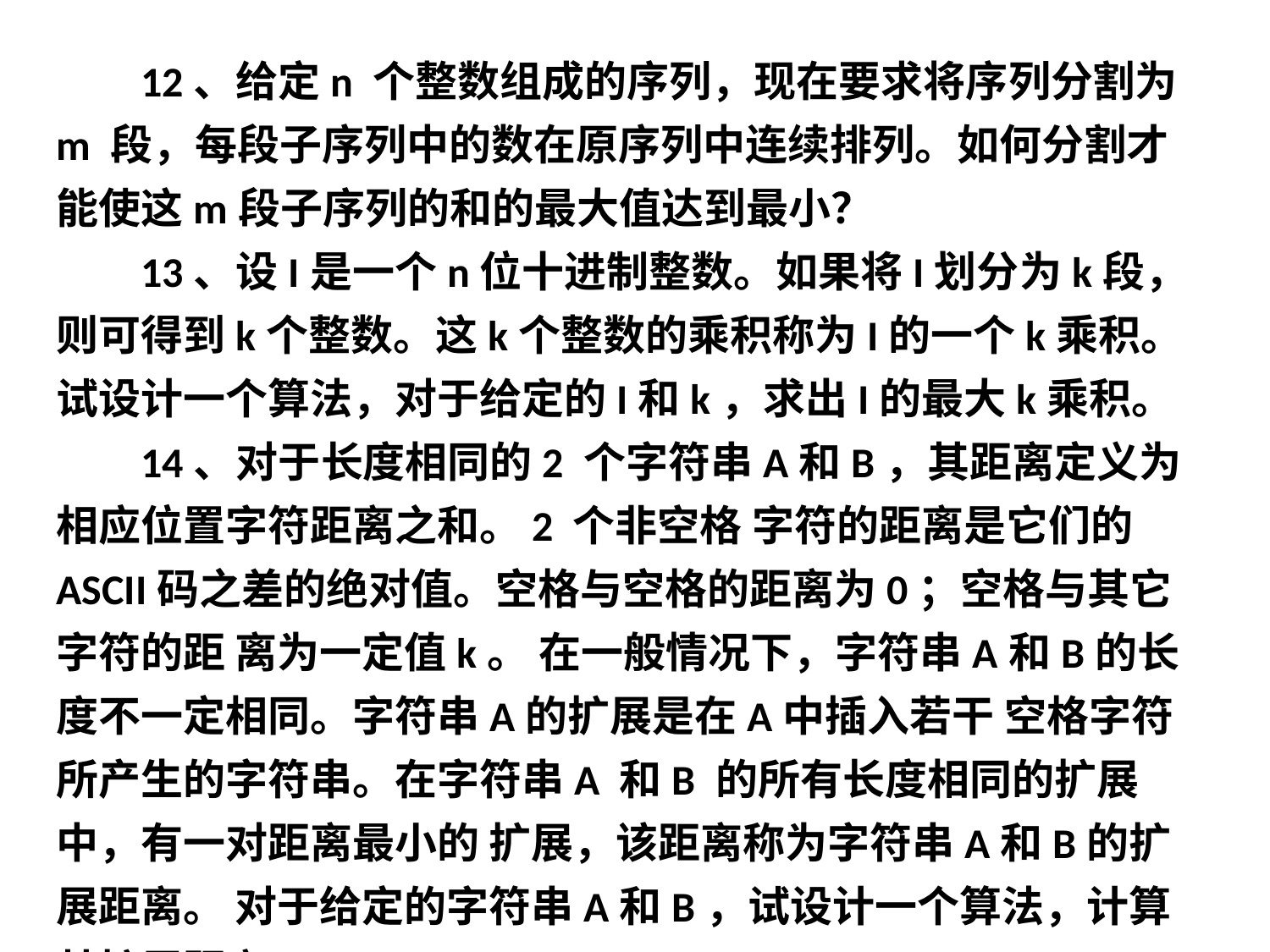

12、给定n 个整数组成的序列，现在要求将序列分割为m 段，每段子序列中的数在原序列中连续排列。如何分割才能使这m段子序列的和的最大值达到最小？
13、设I是一个n位十进制整数。如果将I划分为k段，则可得到k个整数。这k个整数的乘积称为I的一个k乘积。试设计一个算法，对于给定的I和k，求出I的最大k乘积。
14、对于长度相同的2 个字符串A和B，其距离定义为相应位置字符距离之和。2 个非空格 字符的距离是它们的ASCII码之差的绝对值。空格与空格的距离为0；空格与其它字符的距 离为一定值k。 在一般情况下，字符串A和B的长度不一定相同。字符串A的扩展是在A中插入若干 空格字符所产生的字符串。在字符串A 和B 的所有长度相同的扩展中，有一对距离最小的 扩展，该距离称为字符串A和B的扩展距离。 对于给定的字符串A和B，试设计一个算法，计算其扩展距离。